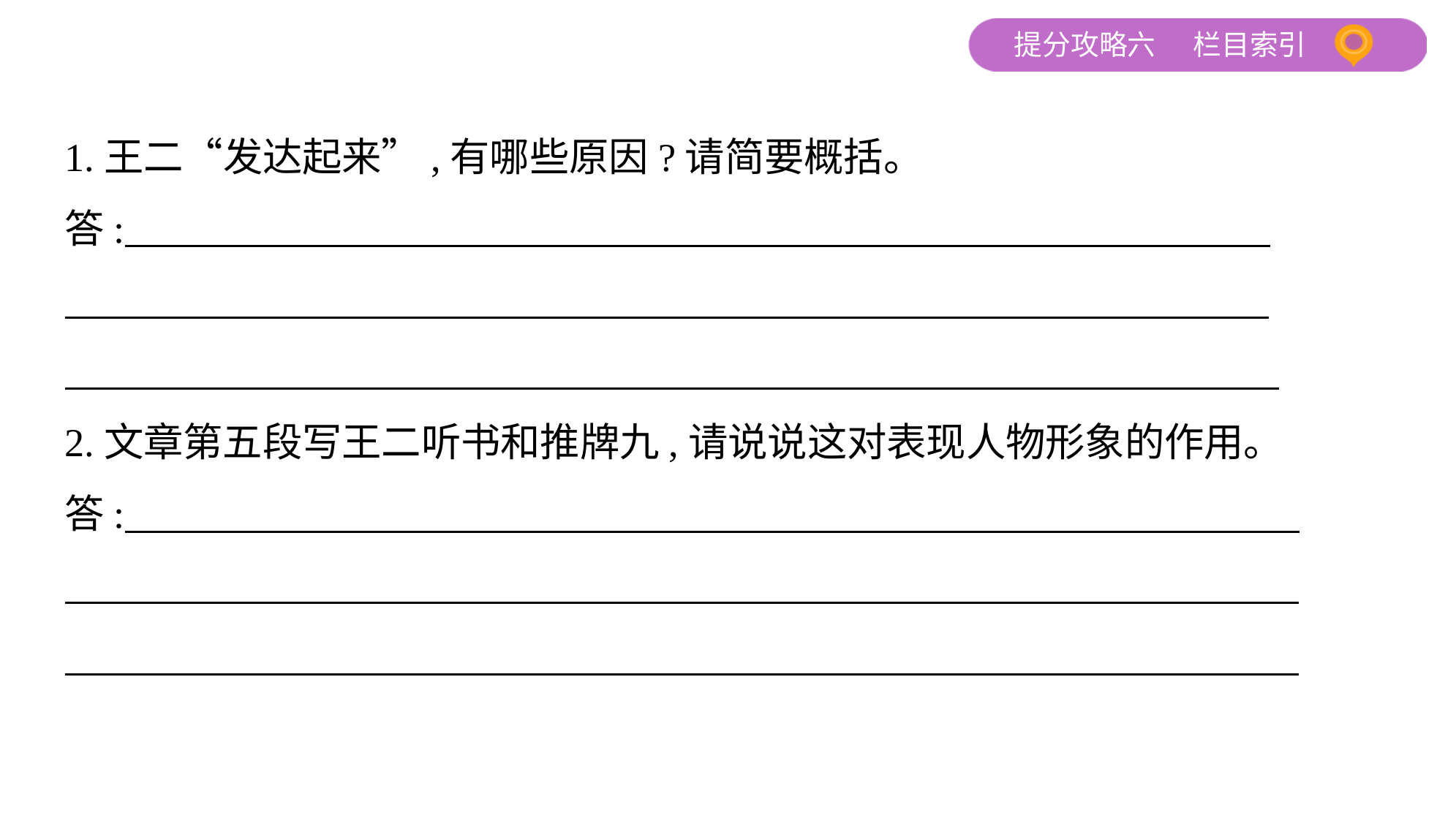

1.王二“发达起来”,有哪些原因?请简要概括。
答:

2.文章第五段写王二听书和推牌九,请说说这对表现人物形象的作用。
答: